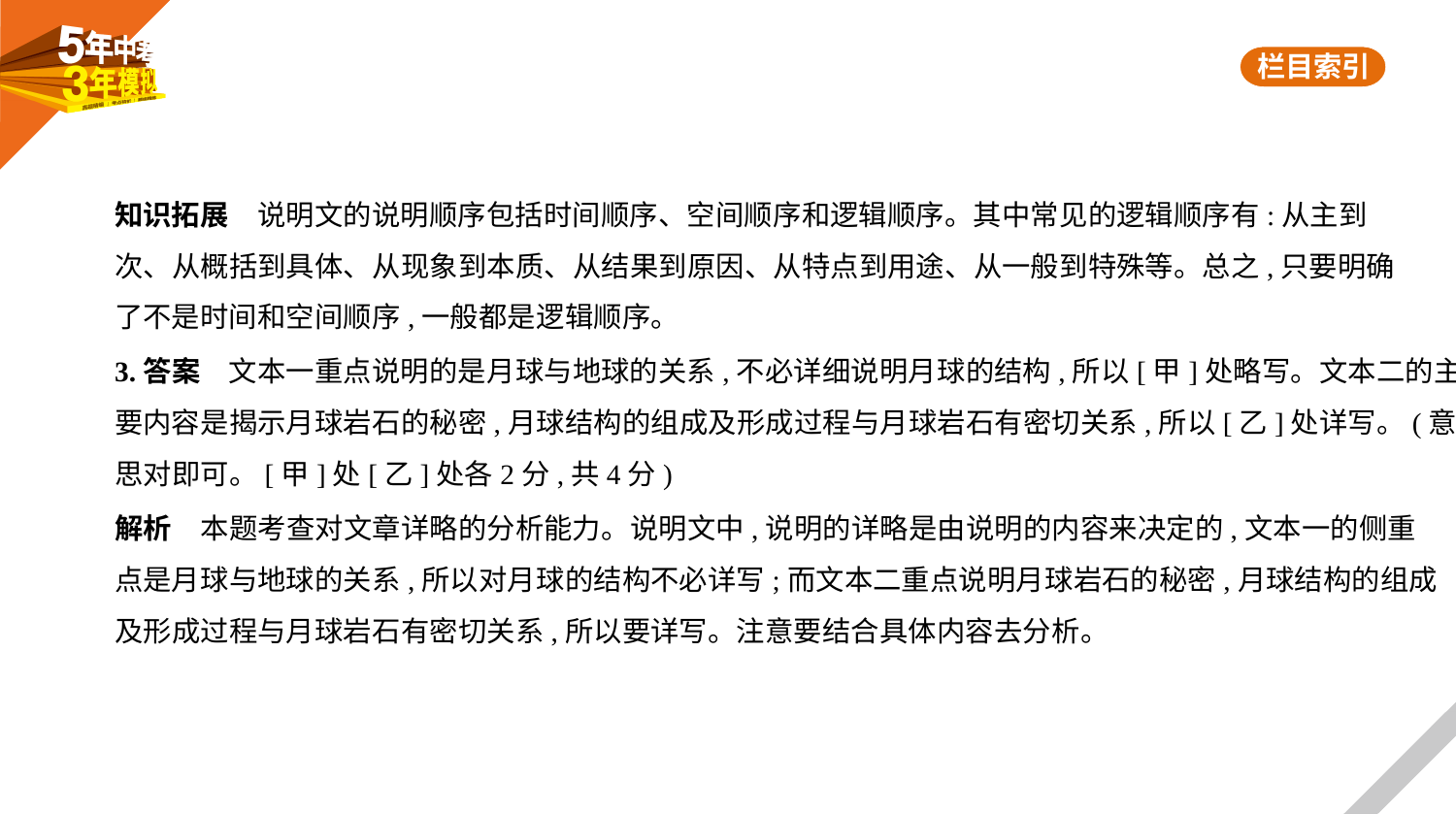

知识拓展　说明文的说明顺序包括时间顺序、空间顺序和逻辑顺序。其中常见的逻辑顺序有:从主到
次、从概括到具体、从现象到本质、从结果到原因、从特点到用途、从一般到特殊等。总之,只要明确
了不是时间和空间顺序,一般都是逻辑顺序。
3.答案　文本一重点说明的是月球与地球的关系,不必详细说明月球的结构,所以[甲]处略写。文本二的主
要内容是揭示月球岩石的秘密,月球结构的组成及形成过程与月球岩石有密切关系,所以[乙]处详写。(意
思对即可。[甲]处[乙]处各2分,共4分)
解析　本题考查对文章详略的分析能力。说明文中,说明的详略是由说明的内容来决定的,文本一的侧重
点是月球与地球的关系,所以对月球的结构不必详写;而文本二重点说明月球岩石的秘密,月球结构的组成
及形成过程与月球岩石有密切关系,所以要详写。注意要结合具体内容去分析。